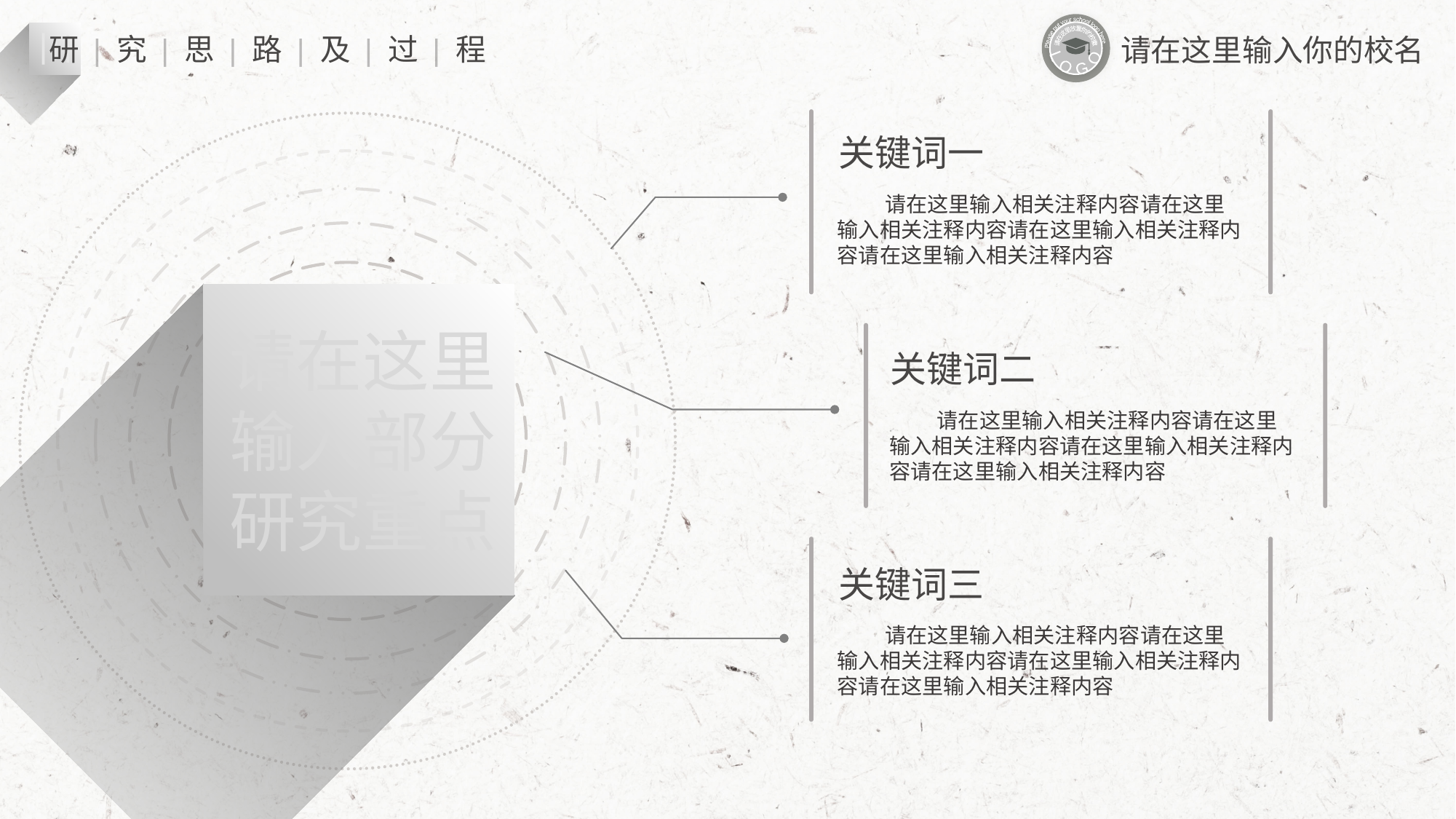

Please put your school logo here

L O G O
请在这里放置你的校徽

三

研 | 究 | 思 | 路 | 及 | 过 | 程
请在这里输入你的校名

关键词一

         请在这里输入相关注释内容请在这里输入相关注释内容请在这里输入相关注释内容请在这里输入相关注释内容

请在这里输入部分研究重点

关键词二

         请在这里输入相关注释内容请在这里输入相关注释内容请在这里输入相关注释内容请在这里输入相关注释内容

关键词三

         请在这里输入相关注释内容请在这里输入相关注释内容请在这里输入相关注释内容请在这里输入相关注释内容